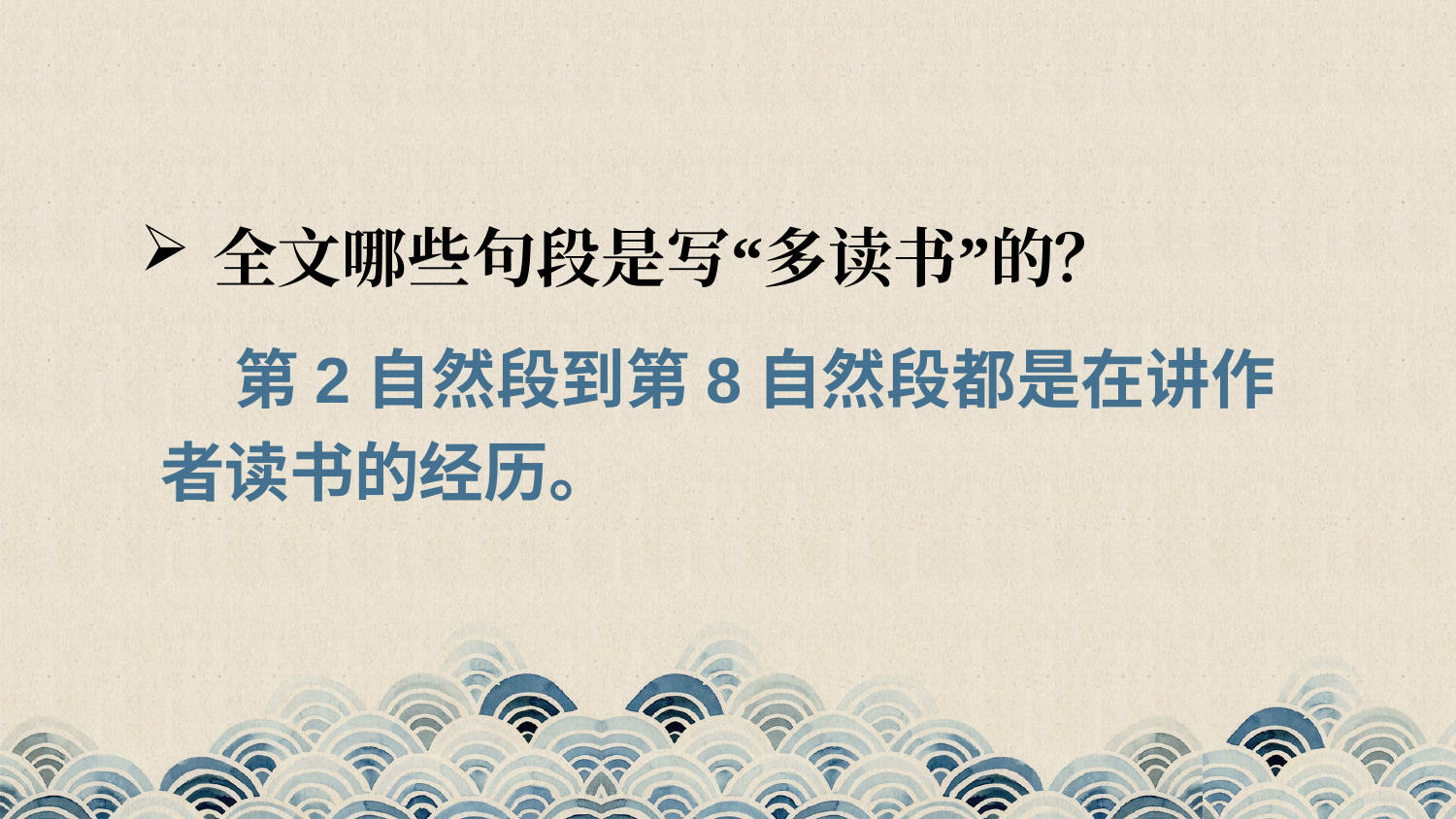

全文哪些句段是写“多读书”的？
    第2自然段到第8自然段都是在讲作者读书的经历。